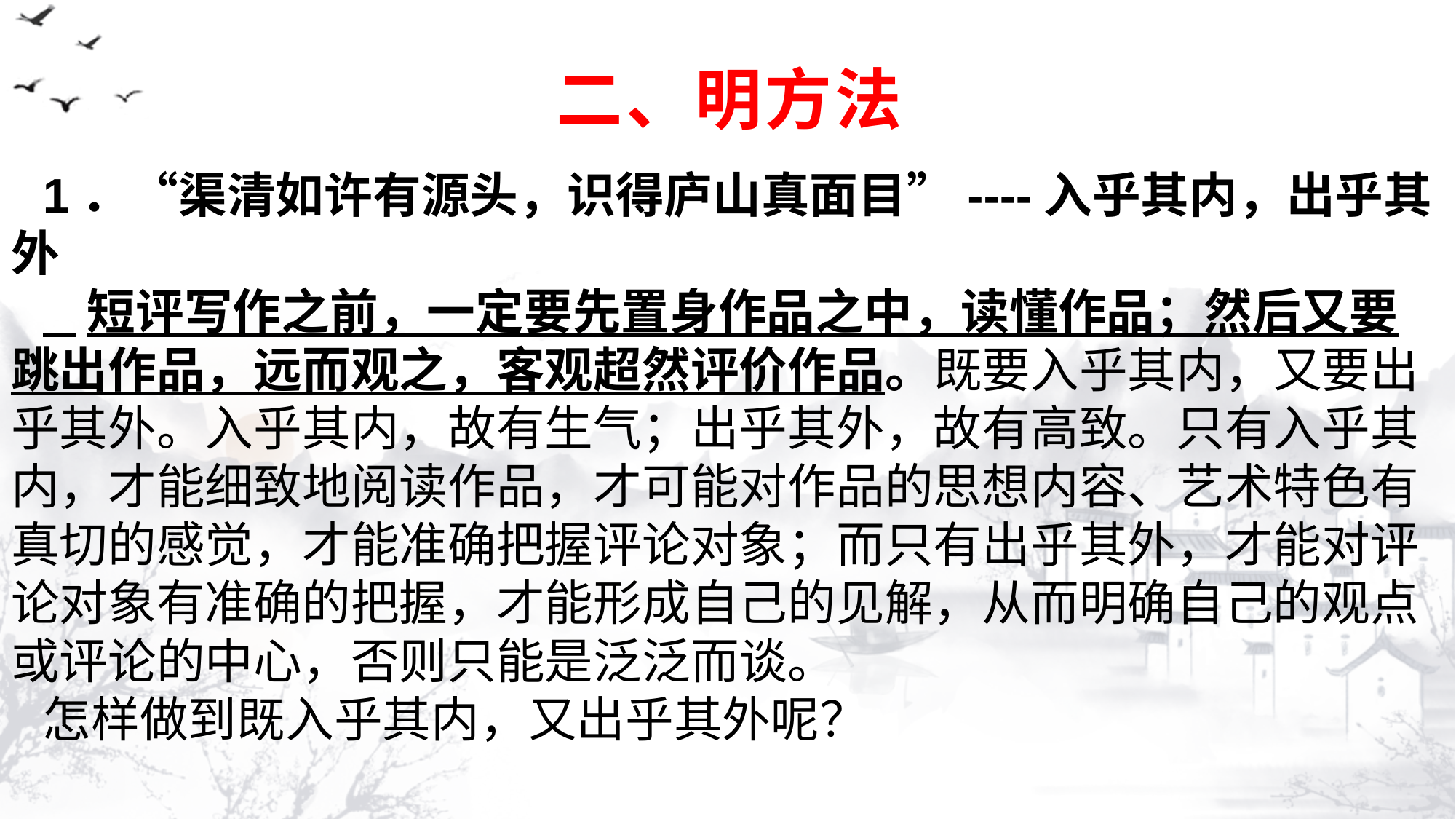

# 二、明方法
1．“渠清如许有源头，识得庐山真面目”----入乎其内，出乎其外
   短评写作之前，一定要先置身作品之中，读懂作品；然后又要跳出作品，远而观之，客观超然评价作品。既要入乎其内，又要出乎其外。入乎其内，故有生气；出乎其外，故有高致。只有入乎其内，才能细致地阅读作品，才可能对作品的思想内容、艺术特色有真切的感觉，才能准确把握评论对象；而只有出乎其外，才能对评论对象有准确的把握，才能形成自己的见解，从而明确自己的观点或评论的中心，否则只能是泛泛而谈。
怎样做到既入乎其内，又出乎其外呢？